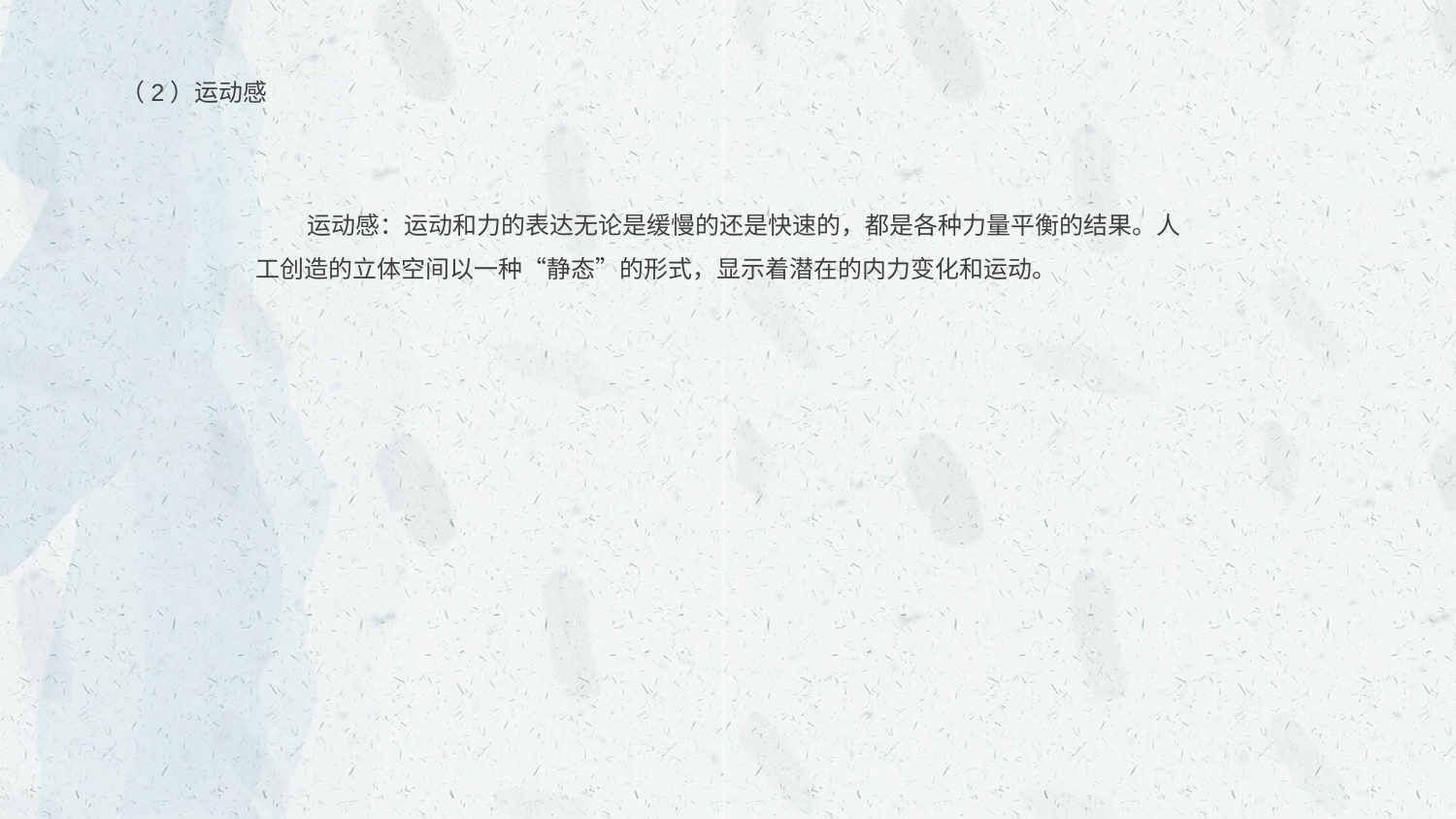

（2）运动感
运动感：运动和力的表达无论是缓慢的还是快速的，都是各种力量平衡的结果。人工创造的立体空间以一种“静态”的形式，显示着潜在的内力变化和运动。